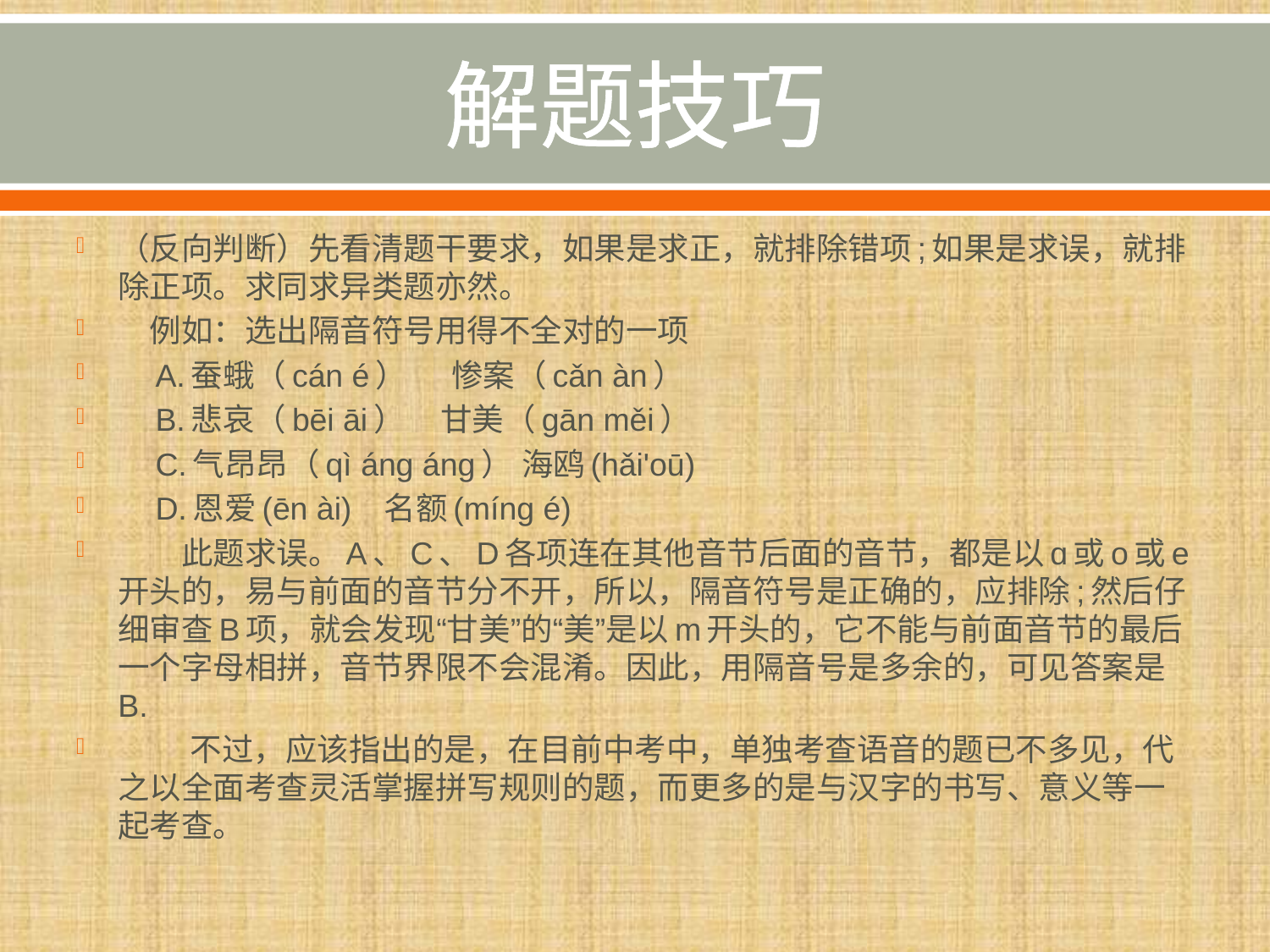

# 解题技巧
（反向判断）先看清题干要求，如果是求正，就排除错项;如果是求误，就排除正项。求同求异类题亦然。
　例如：选出隔音符号用得不全对的一项
　A.蚕蛾（cán é）     惨案（cǎn àn）
　B.悲哀（bēi āi）    甘美（gān měi）
　C.气昂昂（qì áng áng） 海鸥(hǎi'oū)
　D.恩爱(ēn ài)   名额(míng é)
　　此题求误。A、C、D各项连在其他音节后面的音节，都是以ɑ或o或e开头的，易与前面的音节分不开，所以，隔音符号是正确的，应排除;然后仔细审查B项，就会发现“甘美”的“美”是以m开头的，它不能与前面音节的最后一个字母相拼，音节界限不会混淆。因此，用隔音号是多余的，可见答案是B.
　　 不过，应该指出的是，在目前中考中，单独考查语音的题已不多见，代之以全面考查灵活掌握拼写规则的题，而更多的是与汉字的书写、意义等一起考查。